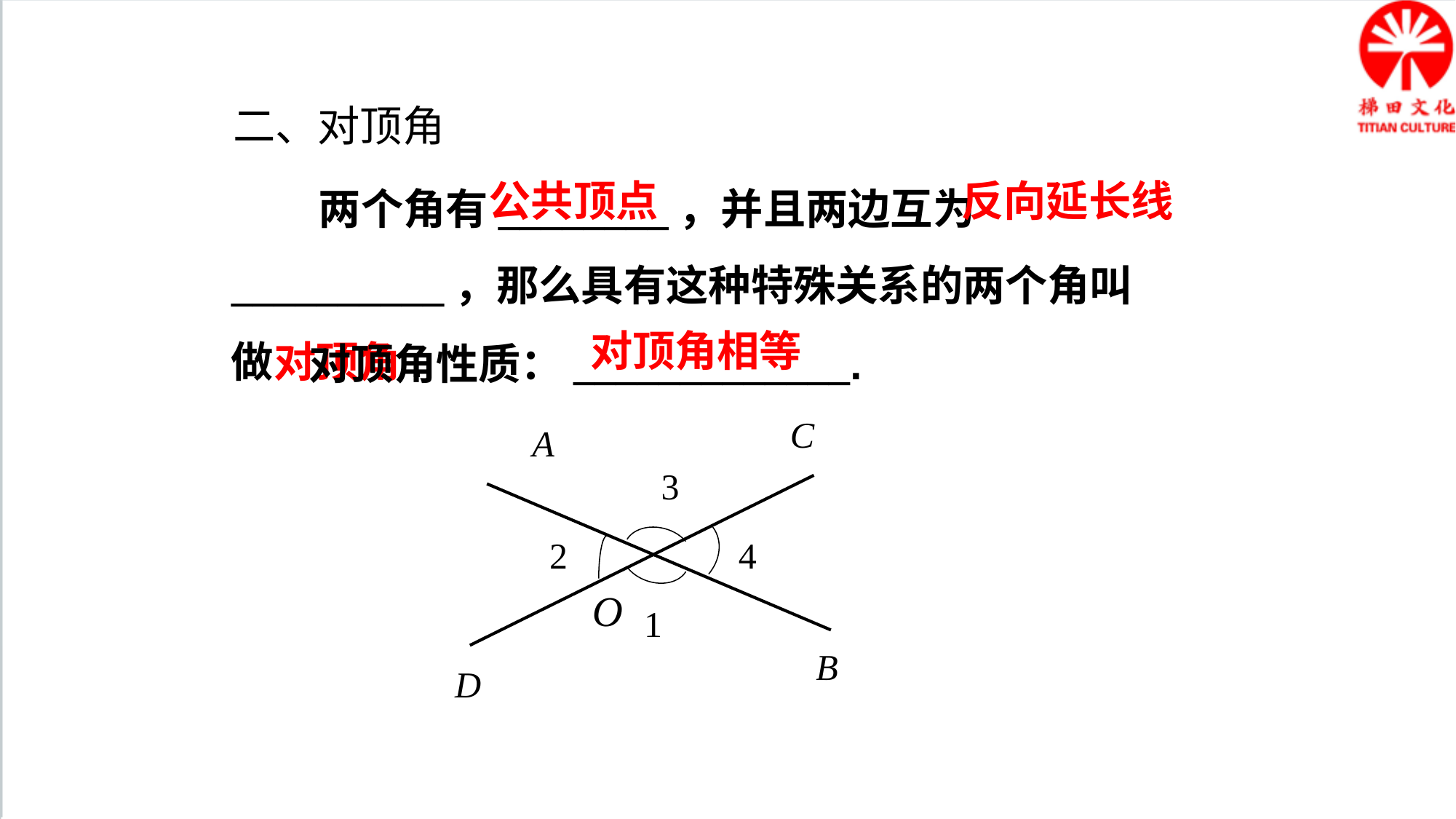

二、对顶角
        两个角有________，并且两边互为__________，那么具有这种特殊关系的两个角叫做对顶角.
公共顶点
反向延长线
       对顶角性质：_____________.
对顶角相等
C
A
3

2

4

O
1
B
D